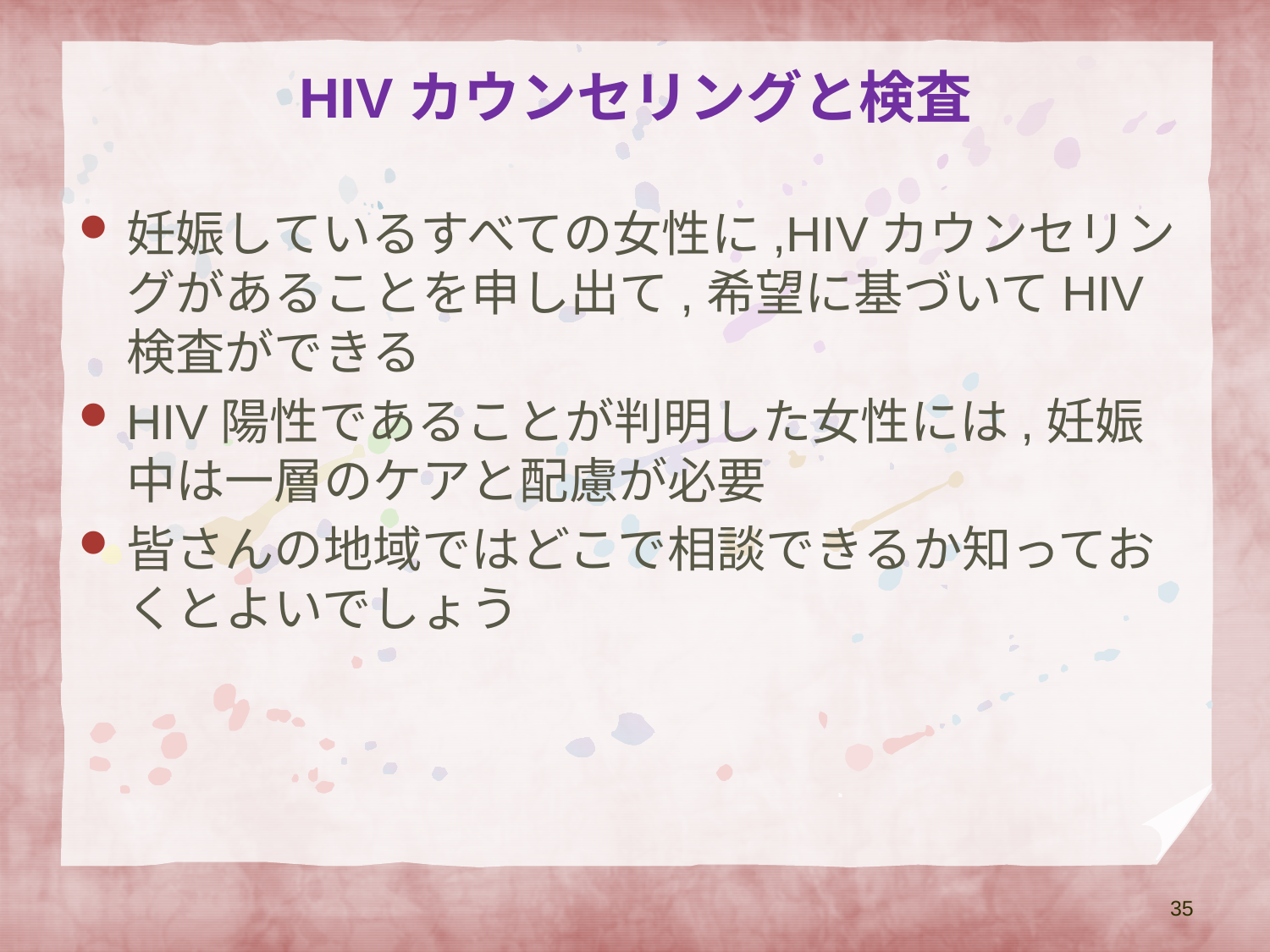

# HIVカウンセリングと検査
妊娠しているすべての女性に,HIVカウンセリングがあることを申し出て,希望に基づいてHIV検査ができる
HIV陽性であることが判明した女性には,妊娠中は一層のケアと配慮が必要
皆さんの地域ではどこで相談できるか知っておくとよいでしょう
35